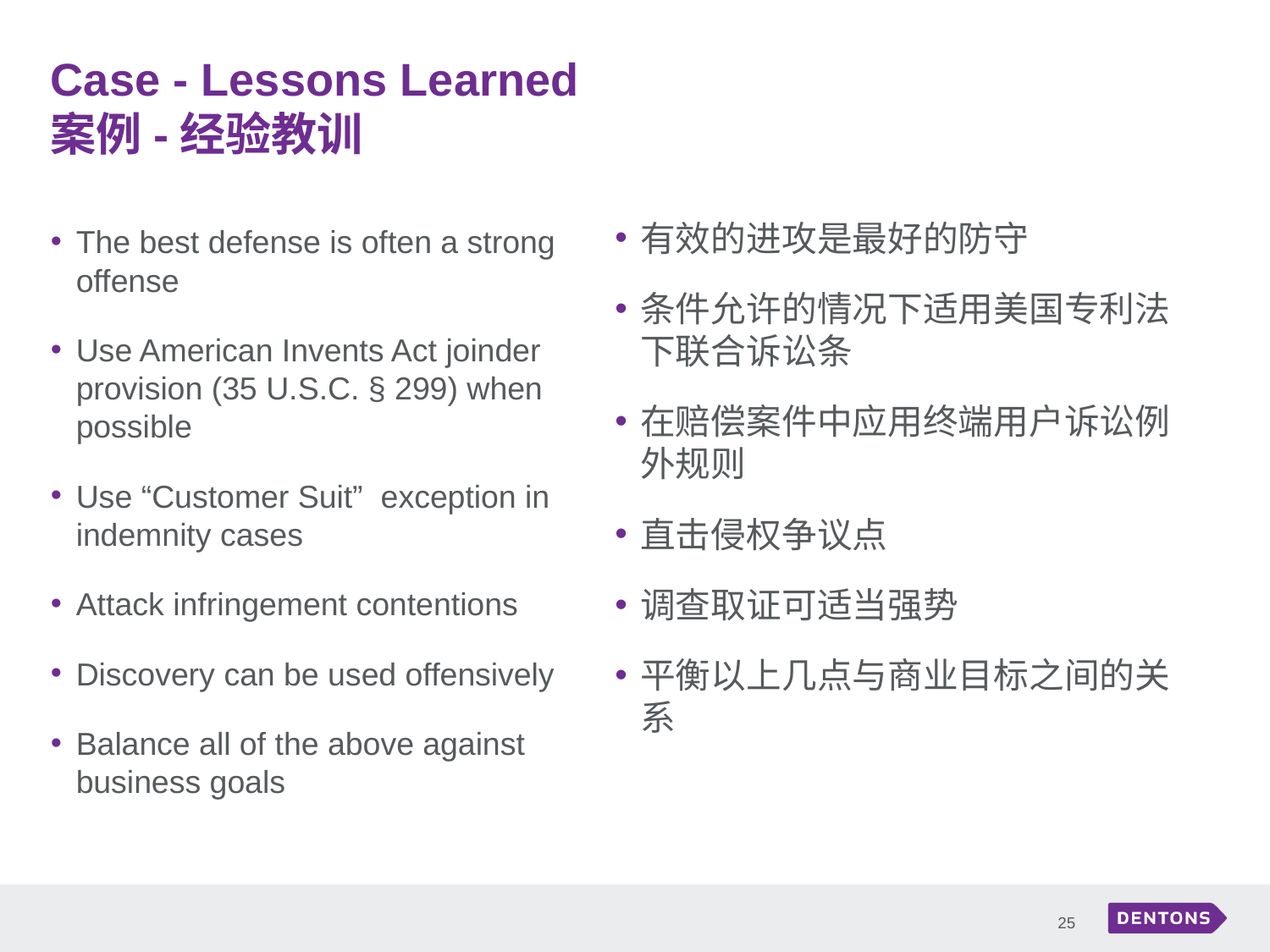

# Case - Lessons Learned 案例-经验教训
有效的进攻是最好的防守
条件允许的情况下适用美国专利法下联合诉讼条
在赔偿案件中应用终端用户诉讼例外规则
直击侵权争议点
调查取证可适当强势
平衡以上几点与商业目标之间的关系
The best defense is often a strong offense
Use American Invents Act joinder provision (35 U.S.C. § 299) when possible
Use “Customer Suit”  exception in indemnity cases
Attack infringement contentions
Discovery can be used offensively
Balance all of the above against business goals

25